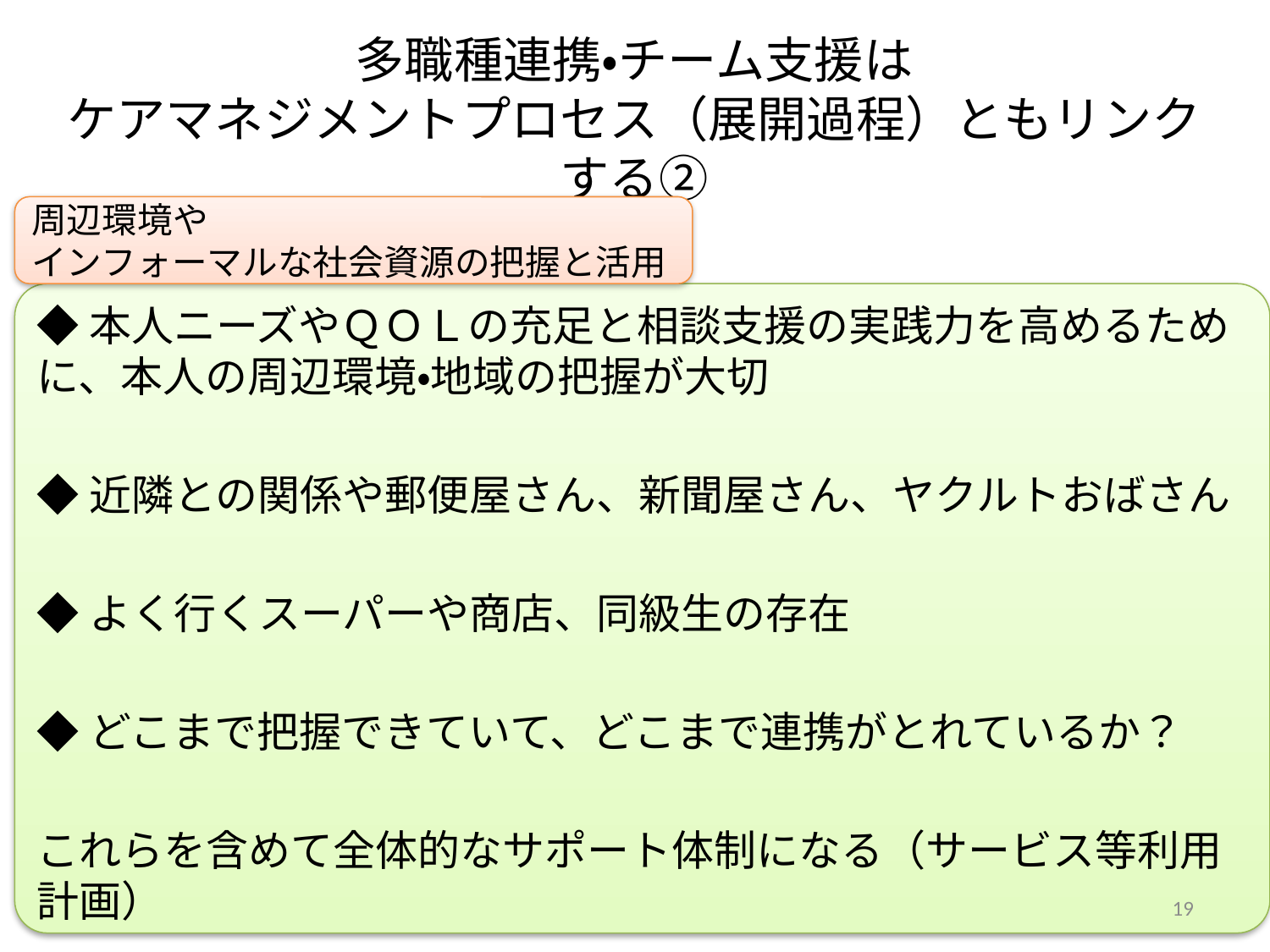

# 多職種連携・チーム支援は ケアマネジメントプロセス（展開過程）ともリンクする②
周辺環境や
インフォーマルな社会資源の把握と活用
◆本人ニーズやＱＯＬの充足と相談支援の実践力を高めるために、本人の周辺環境・地域の把握が大切

◆近隣との関係や郵便屋さん、新聞屋さん、ヤクルトおばさん

◆よく行くスーパーや商店、同級生の存在

◆どこまで把握できていて、どこまで連携がとれているか？

これらを含めて全体的なサポート体制になる（サービス等利用計画）

19